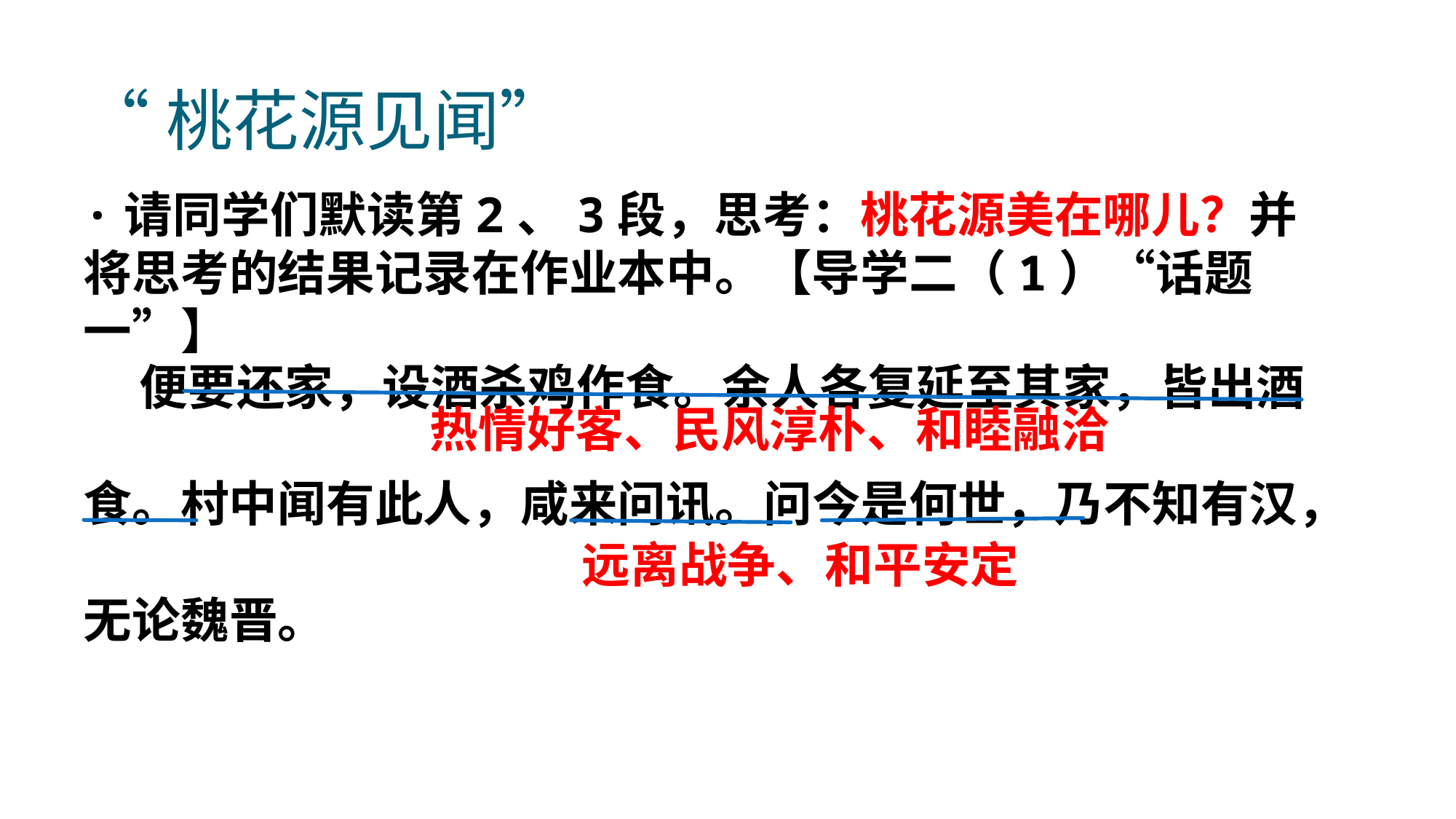

“桃花源见闻”
·请同学们默读第2、3段，思考：桃花源美在哪儿？并将思考的结果记录在作业本中。【导学二（1）“话题一”】
    便要还家，设酒杀鸡作食。余人各复延至其家，皆出酒食。村中闻有此人，咸来问讯。问今是何世，乃不知有汉，无论魏晋。
热情好客、民风淳朴、和睦融洽
远离战争、和平安定